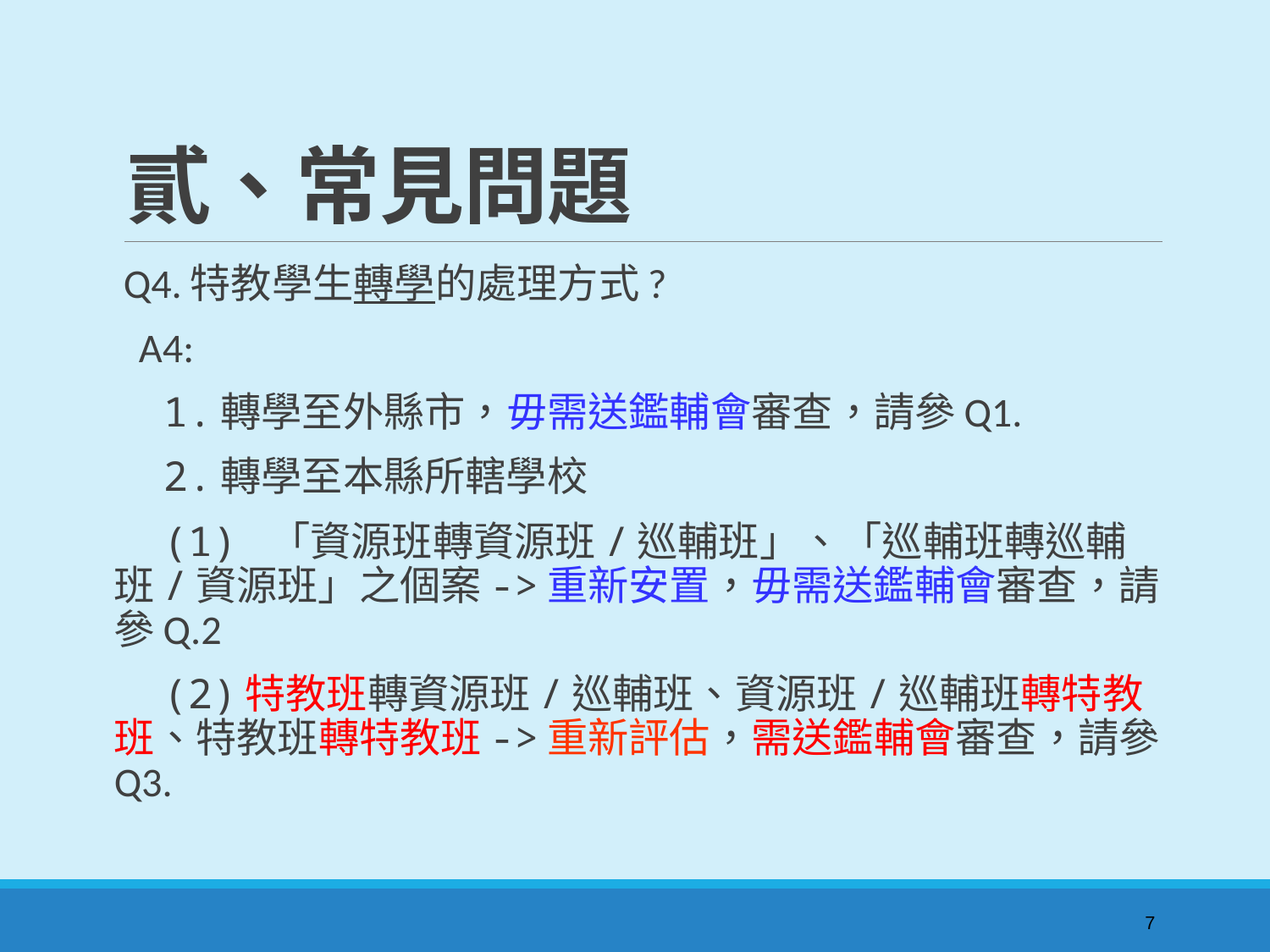

# 貳、常見問題
 Q4.特教學生轉學的處理方式?
 A4:
  1.轉學至外縣市，毋需送鑑輔會審查，請參Q1.
  2.轉學至本縣所轄學校
  (1) 「資源班轉資源班/巡輔班」、「巡輔班轉巡輔班/資源班」之個案->重新安置，毋需送鑑輔會審查，請參Q.2
  (2)特教班轉資源班/巡輔班、資源班/巡輔班轉特教班、特教班轉特教班->重新評估，需送鑑輔會審查，請參Q3.

7